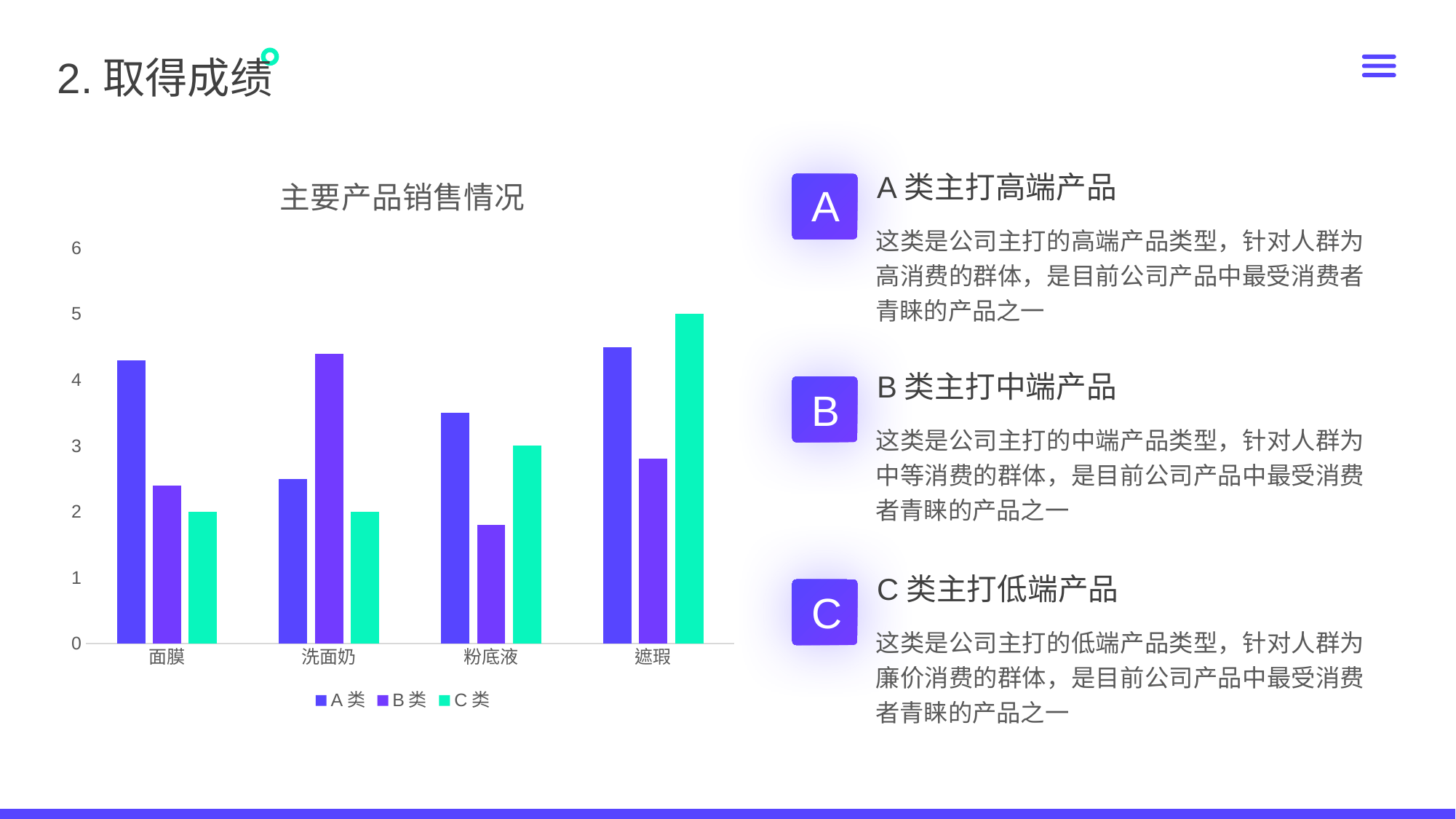

2.取得成绩

### Chart: 主要产品销售情况

| Category | A类 | B类 | C类 |
|---|---|---|---|
| 面膜 | 4.3 | 2.4 | 2.0 |
| 洗面奶 | 2.5 | 4.4 | 2.0 |
| 粉底液 | 3.5 | 1.8 | 3.0 |
| 遮瑕 | 4.5 | 2.8 | 5.0 |
A类主打高端产品

A
这类是公司主打的高端产品类型，针对人群为高消费的群体，是目前公司产品中最受消费者青睐的产品之一
B类主打中端产品

B
这类是公司主打的中端产品类型，针对人群为中等消费的群体，是目前公司产品中最受消费者青睐的产品之一
C类主打低端产品

C
这类是公司主打的低端产品类型，针对人群为廉价消费的群体，是目前公司产品中最受消费者青睐的产品之一